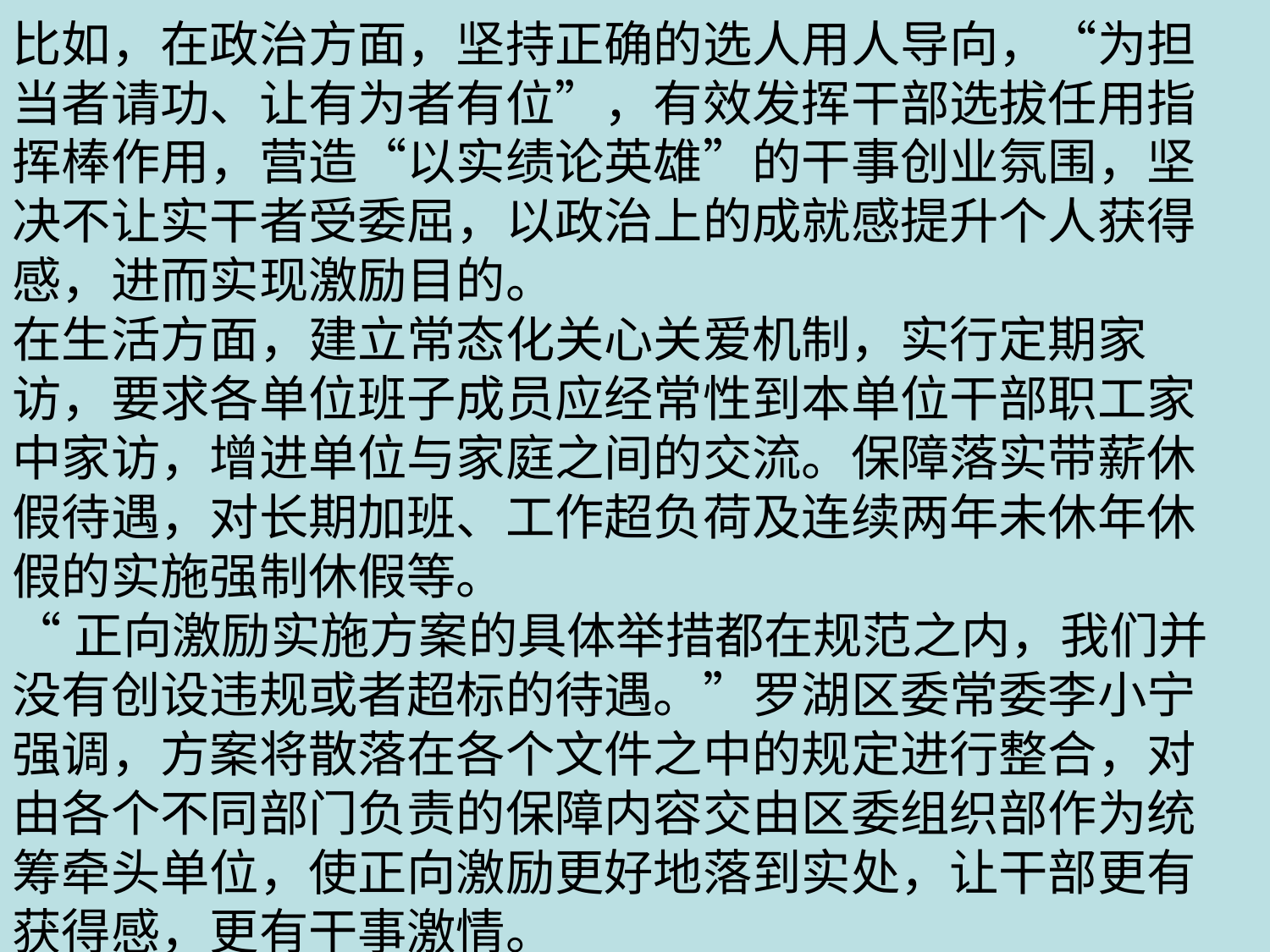

比如，在政治方面，坚持正确的选人用人导向，“为担当者请功、让有为者有位”，有效发挥干部选拔任用指挥棒作用，营造“以实绩论英雄”的干事创业氛围，坚决不让实干者受委屈，以政治上的成就感提升个人获得感，进而实现激励目的。在生活方面，建立常态化关心关爱机制，实行定期家访，要求各单位班子成员应经常性到本单位干部职工家中家访，增进单位与家庭之间的交流。保障落实带薪休假待遇，对长期加班、工作超负荷及连续两年未休年休假的实施强制休假等。“正向激励实施方案的具体举措都在规范之内，我们并没有创设违规或者超标的待遇。”罗湖区委常委李小宁强调，方案将散落在各个文件之中的规定进行整合，对由各个不同部门负责的保障内容交由区委组织部作为统筹牵头单位，使正向激励更好地落到实处，让干部更有获得感，更有干事激情。